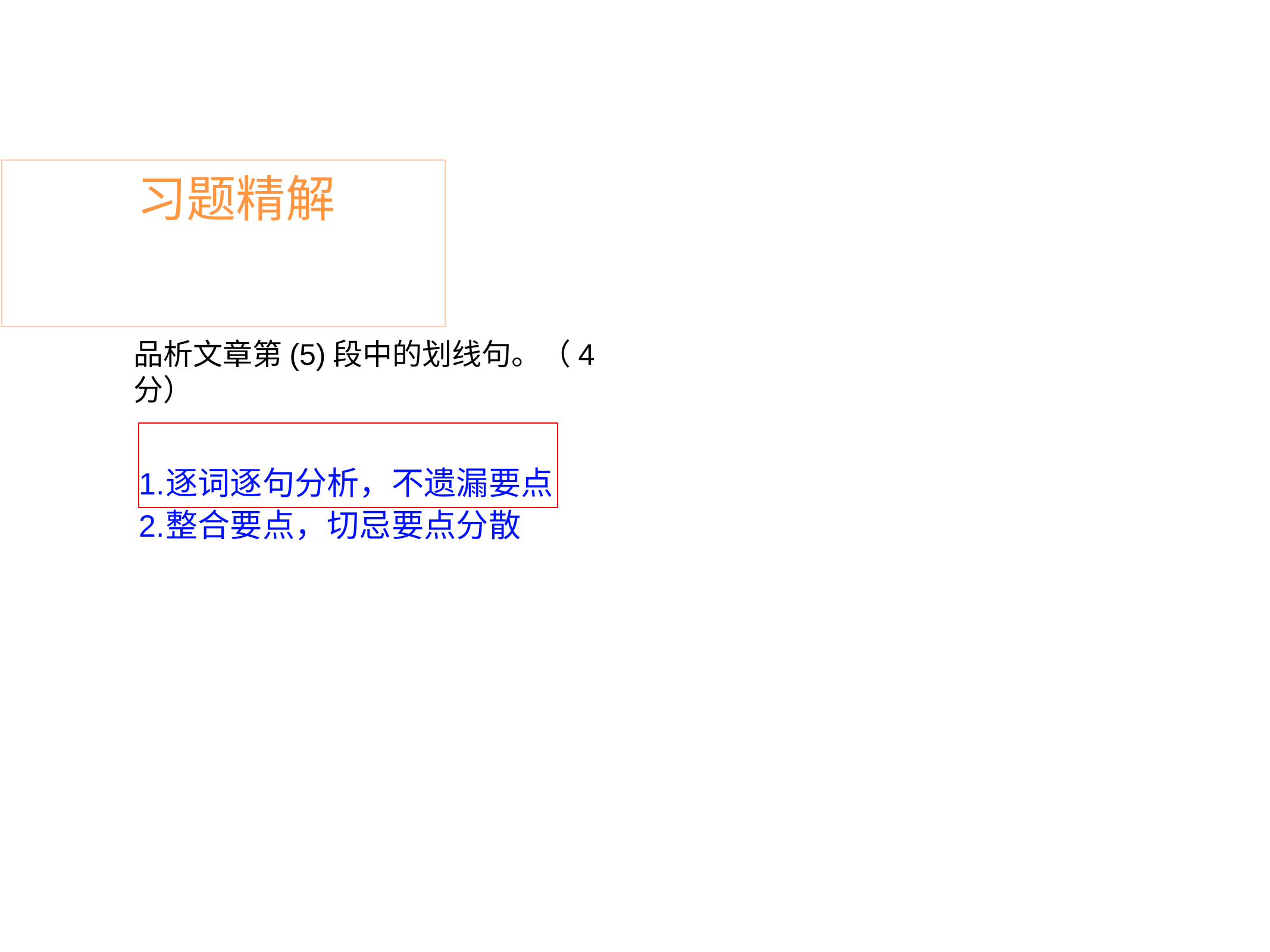

# 习题精解
品析文章第(5)段中的划线句。（4分）

逐词逐句分析，不遗漏要点
整合要点，切忌要点分散